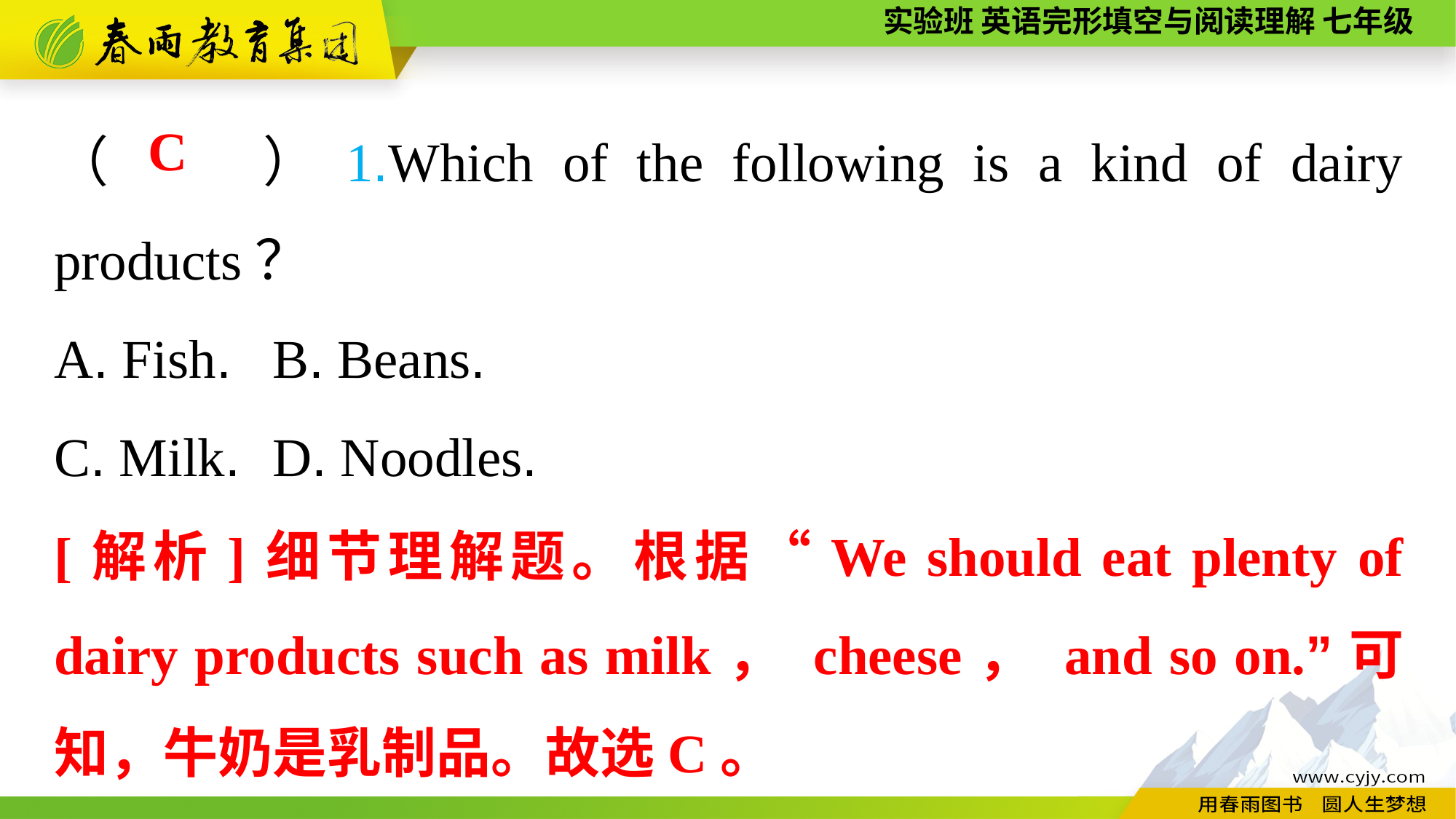

（　　）1.Which of the following is a kind of dairy products？
A. Fish.	B. Beans.
C. Milk.	D. Noodles.
C
[解析]细节理解题。根据“We should eat plenty of dairy products such as milk， cheese， and so on.”可知，牛奶是乳制品。故选C。